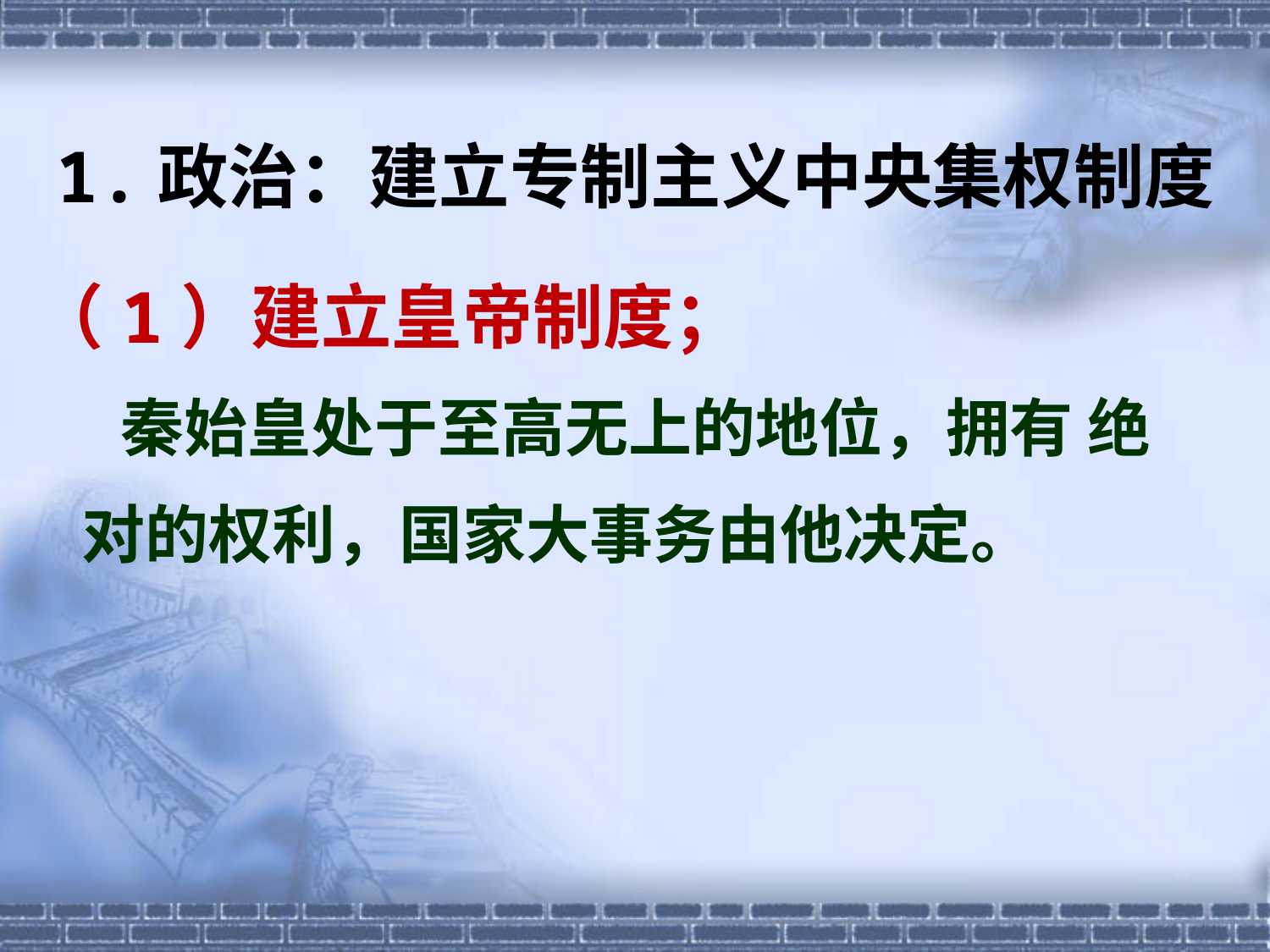

# 1.政治：建立专制主义中央集权制度
（1）建立皇帝制度；
     秦始皇处于至高无上的地位，拥有 绝对的权利，国家大事务由他决定。